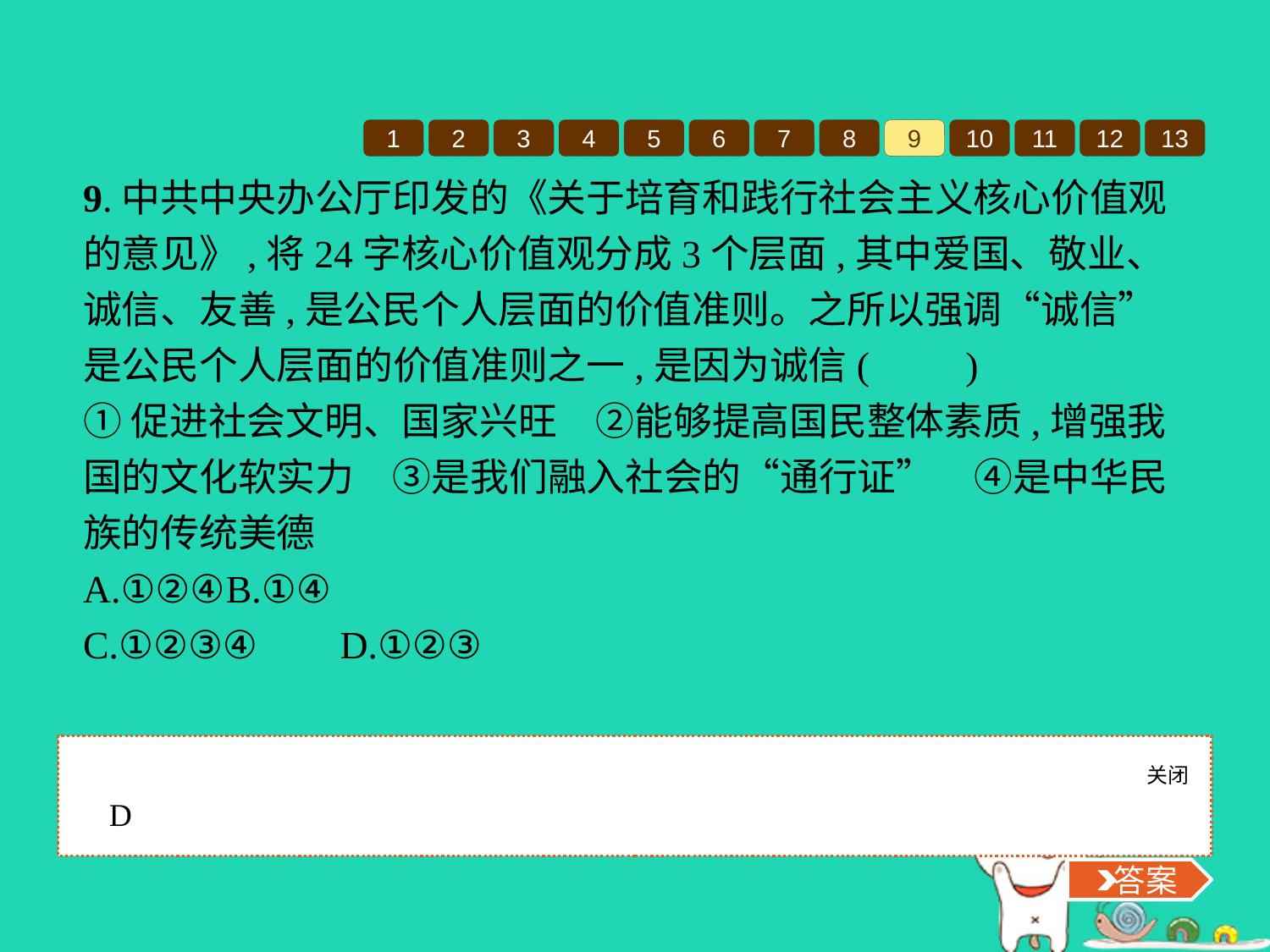

1
2
3
4
5
6
7
8
9
10
11
12
13
9.中共中央办公厅印发的《关于培育和践行社会主义核心价值观的意见》,将24字核心价值观分成3个层面,其中爱国、敬业、诚信、友善,是公民个人层面的价值准则。之所以强调“诚信”是公民个人层面的价值准则之一,是因为诚信(　　)
①促进社会文明、国家兴旺　②能够提高国民整体素质,增强我国的文化软实力　③是我们融入社会的“通行证”　④是中华民族的传统美德
A.①②④	B.①④
C.①②③④	D.①②③

关闭
  答案

D
  答案